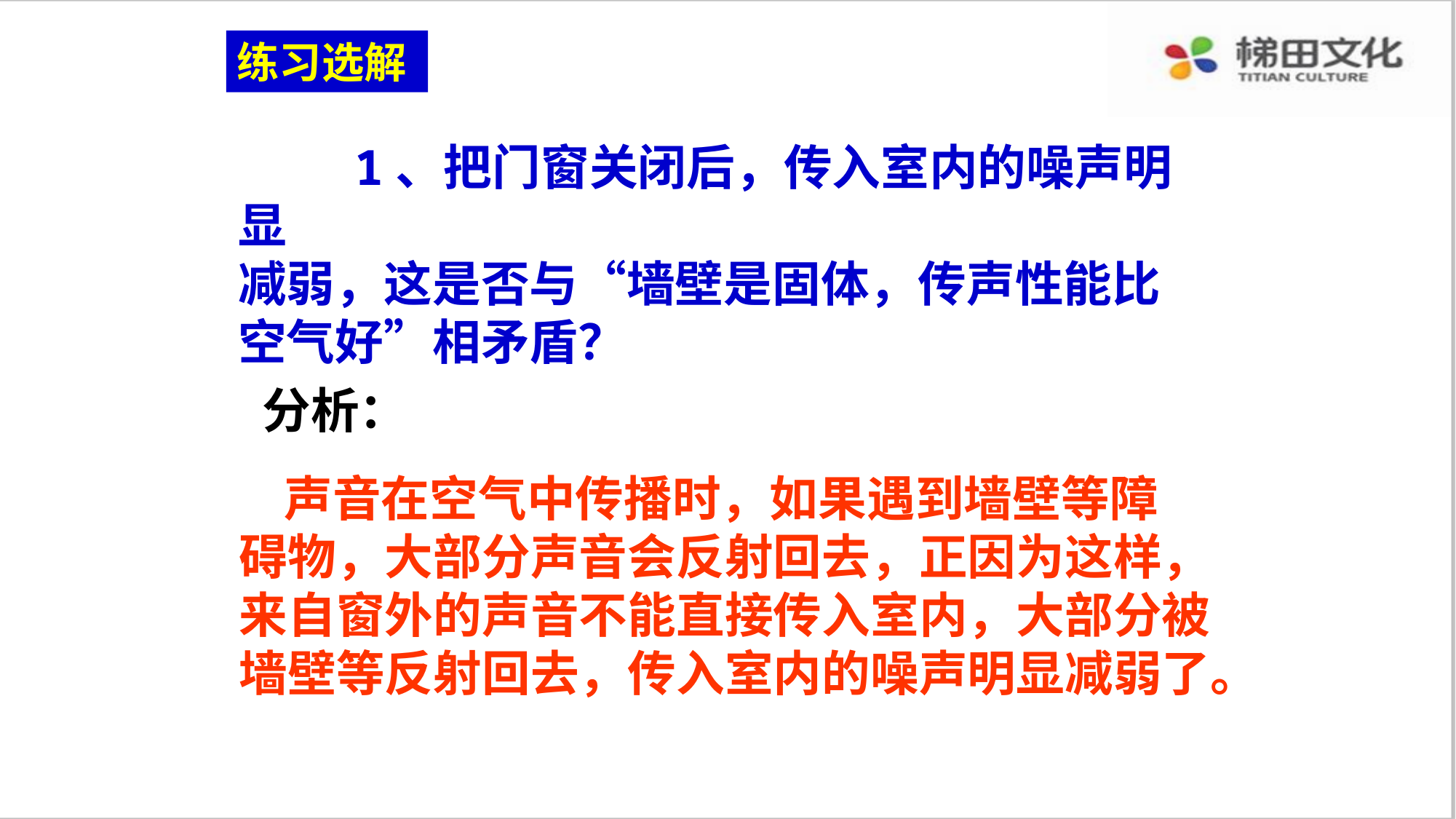

练习选解
    1、把门窗关闭后，传入室内的噪声明显
减弱，这是否与“墙壁是固体，传声性能比
空气好”相矛盾？

分析：
   声音在空气中传播时，如果遇到墙壁等障
碍物，大部分声音会反射回去，正因为这样，
来自窗外的声音不能直接传入室内，大部分被
墙壁等反射回去，传入室内的噪声明显减弱了。